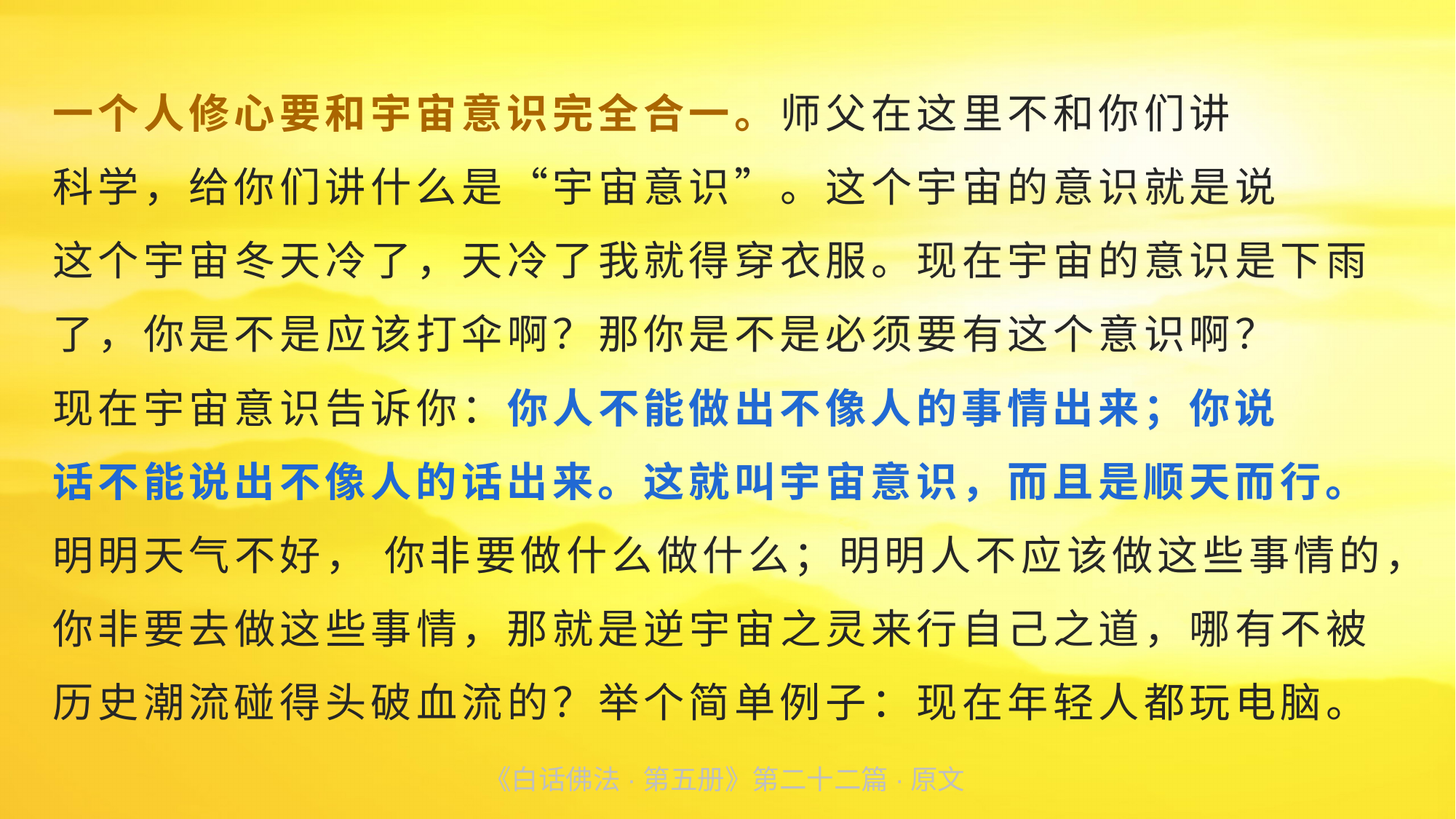

一个人修心要和宇宙意识完全合一。师父在这里不和你们讲
科学，给你们讲什么是“宇宙意识”。这个宇宙的意识就是说
这个宇宙冬天冷了，天冷了我就得穿衣服。现在宇宙的意识是下雨了，你是不是应该打伞啊？那你是不是必须要有这个意识啊？
现在宇宙意识告诉你：你人不能做出不像人的事情出来；你说
话不能说出不像人的话出来。这就叫宇宙意识，而且是顺天而行。明明天气不好， 你非要做什么做什么；明明人不应该做这些事情的，你非要去做这些事情，那就是逆宇宙之灵来行自己之道，哪有不被历史潮流碰得头破血流的？举个简单例子：现在年轻人都玩电脑。
《白话佛法·第五册》第二十二篇·原文